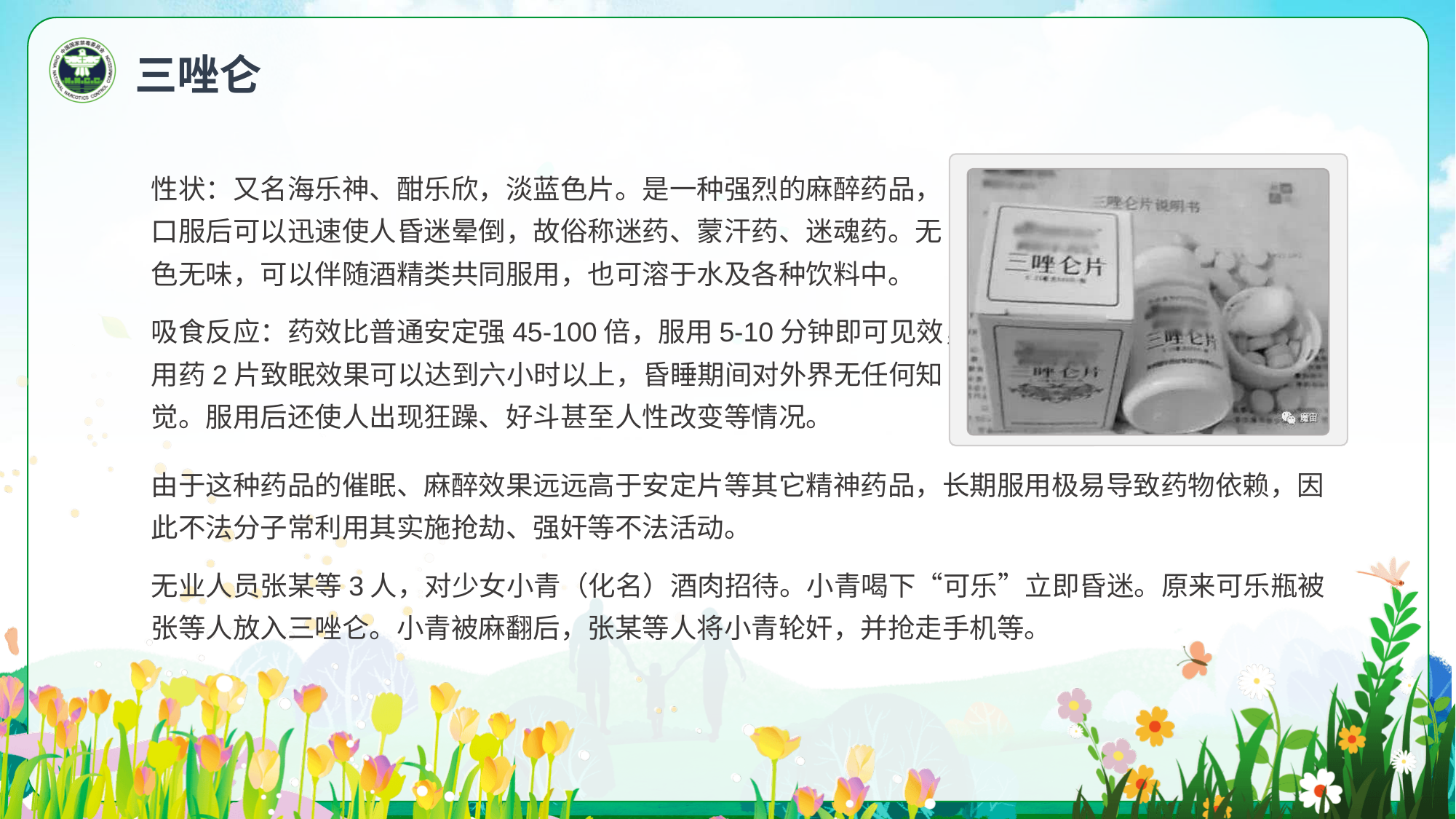

三唑仑

性状：又名海乐神、酣乐欣，淡蓝色片。是一种强烈的麻醉药品，口服后可以迅速使人昏迷晕倒，故俗称迷药、蒙汗药、迷魂药。无色无味，可以伴随酒精类共同服用，也可溶于水及各种饮料中。
吸食反应：药效比普通安定强45-100倍，服用5-10分钟即可见效，用药2片致眠效果可以达到六小时以上，昏睡期间对外界无任何知觉。服用后还使人出现狂躁、好斗甚至人性改变等情况。
由于这种药品的催眠、麻醉效果远远高于安定片等其它精神药品，长期服用极易导致药物依赖，因此不法分子常利用其实施抢劫、强奸等不法活动。
无业人员张某等3人，对少女小青（化名）酒肉招待。小青喝下“可乐”立即昏迷。原来可乐瓶被张等人放入三唑仑。小青被麻翻后，张某等人将小青轮奸，并抢走手机等。